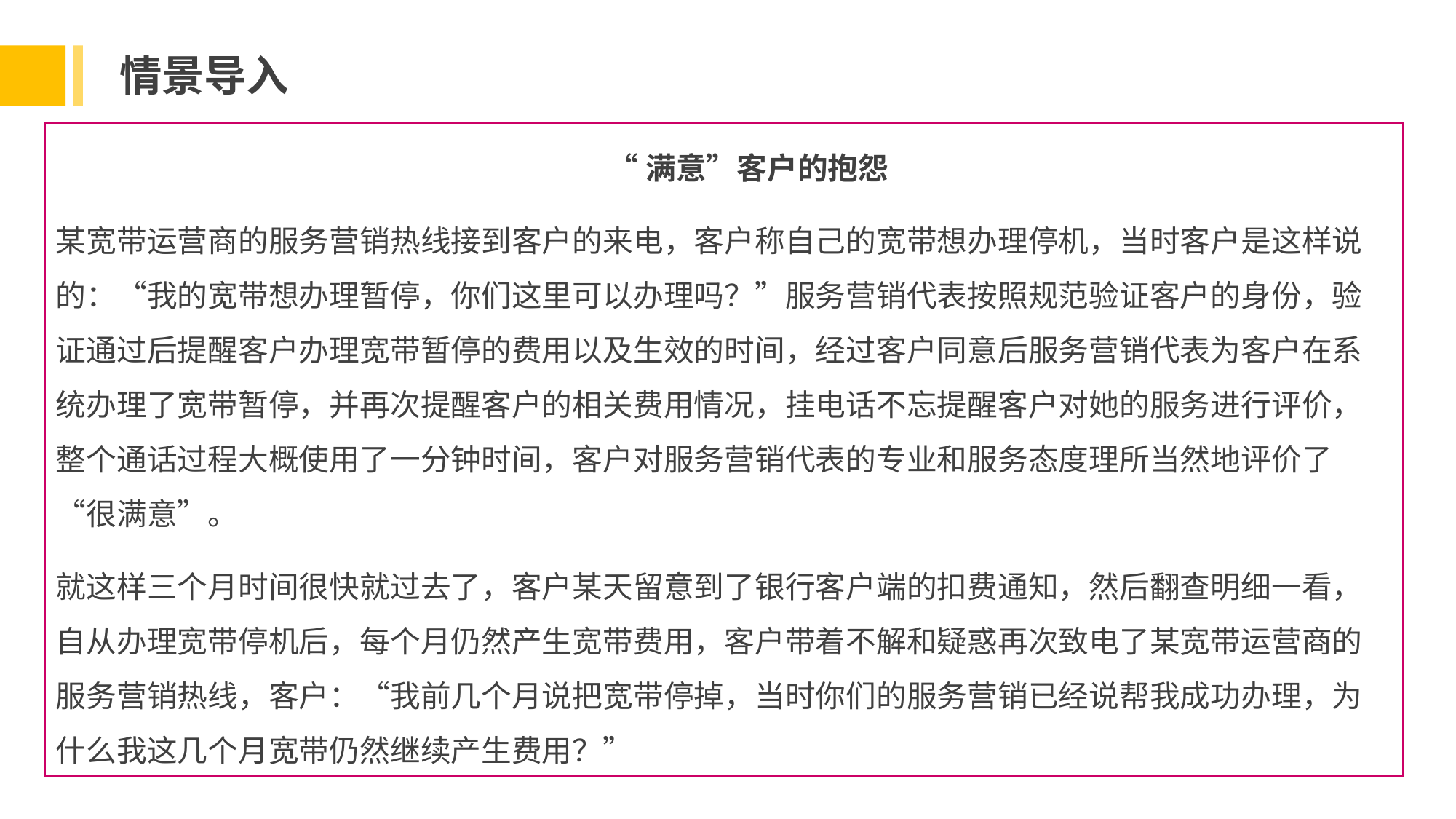

情景导入

       “满意”客户的抱怨
某宽带运营商的服务营销热线接到客户的来电，客户称自己的宽带想办理停机，当时客户是这样说的：“我的宽带想办理暂停，你们这里可以办理吗？”服务营销代表按照规范验证客户的身份，验证通过后提醒客户办理宽带暂停的费用以及生效的时间，经过客户同意后服务营销代表为客户在系统办理了宽带暂停，并再次提醒客户的相关费用情况，挂电话不忘提醒客户对她的服务进行评价，整个通话过程大概使用了一分钟时间，客户对服务营销代表的专业和服务态度理所当然地评价了“很满意”。
就这样三个月时间很快就过去了，客户某天留意到了银行客户端的扣费通知，然后翻查明细一看，自从办理宽带停机后，每个月仍然产生宽带费用，客户带着不解和疑惑再次致电了某宽带运营商的服务营销热线，客户：“我前几个月说把宽带停掉，当时你们的服务营销已经说帮我成功办理，为什么我这几个月宽带仍然继续产生费用？”